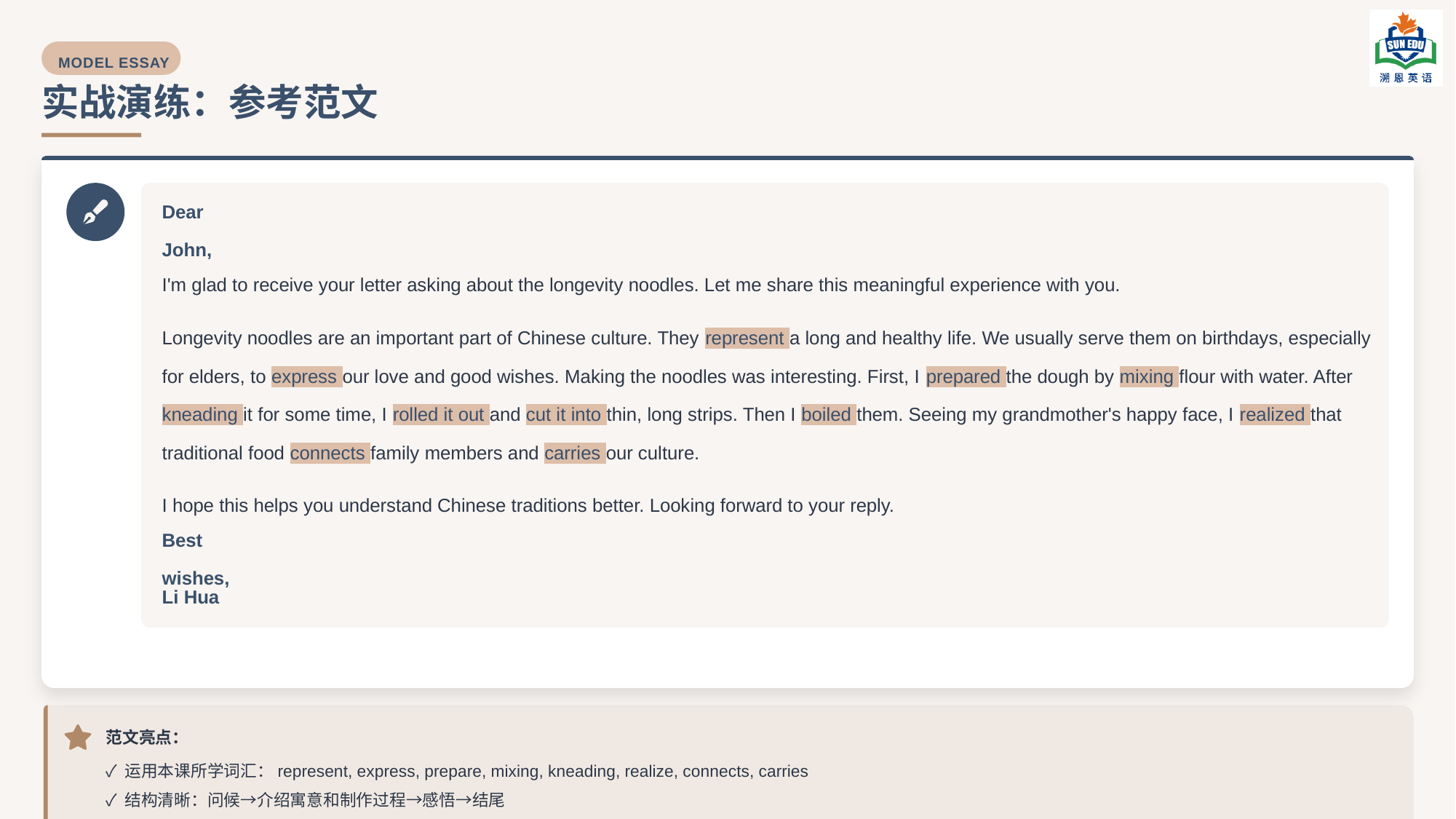

MODEL ESSAY
实战演练：参考范文

Dear John,
I'm glad to receive your letter asking about the longevity noodles. Let me share this meaningful experience with you.
Longevity noodles are an important part of Chinese culture. They represent a long and healthy life. We usually serve them on birthdays, especially for elders, to express our love and good wishes. Making the noodles was interesting. First, I prepared the dough by mixing flour with water. After kneading it for some time, I rolled it out and cut it into thin, long strips. Then I boiled them. Seeing my grandmother's happy face, I realized that traditional food connects family members and carries our culture.
I hope this helps you understand Chinese traditions better. Looking forward to your reply.
Best wishes,
Li Hua

范文亮点：

✓ 运用本课所学词汇：represent, express, prepare, mixing, kneading, realize, connects, carries
✓ 结构清晰：问候→介绍寓意和制作过程→感悟→结尾
✓ 语言简洁流畅，符合邮件格式